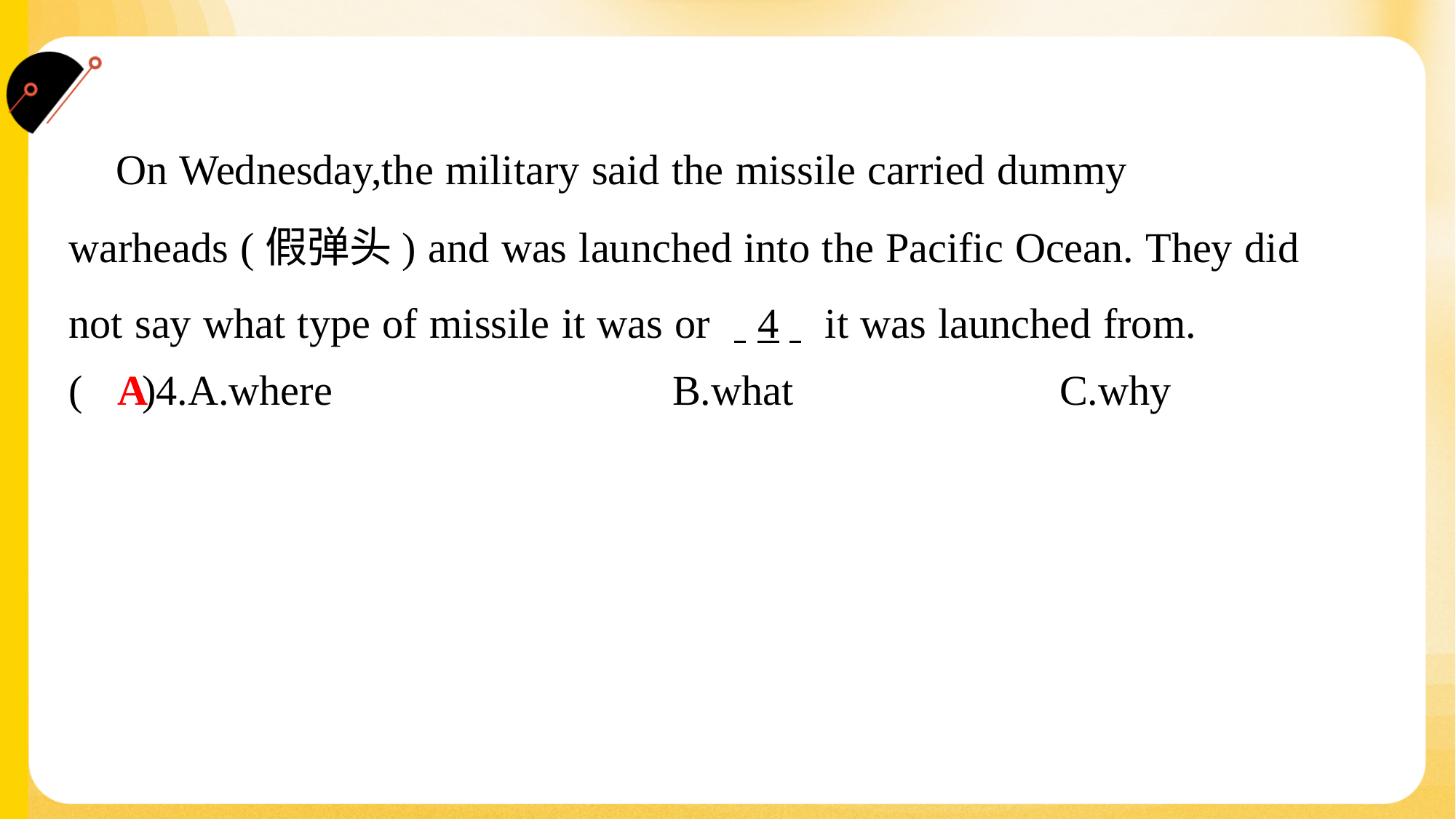

On Wednesday,the military said the missile carried dummy
warheads (假弹头) and was launched into the Pacific Ocean. They did
not say what type of missile it was or . .4. . it was launched from.#3
A
(     )4.A.where	B.what	C.why